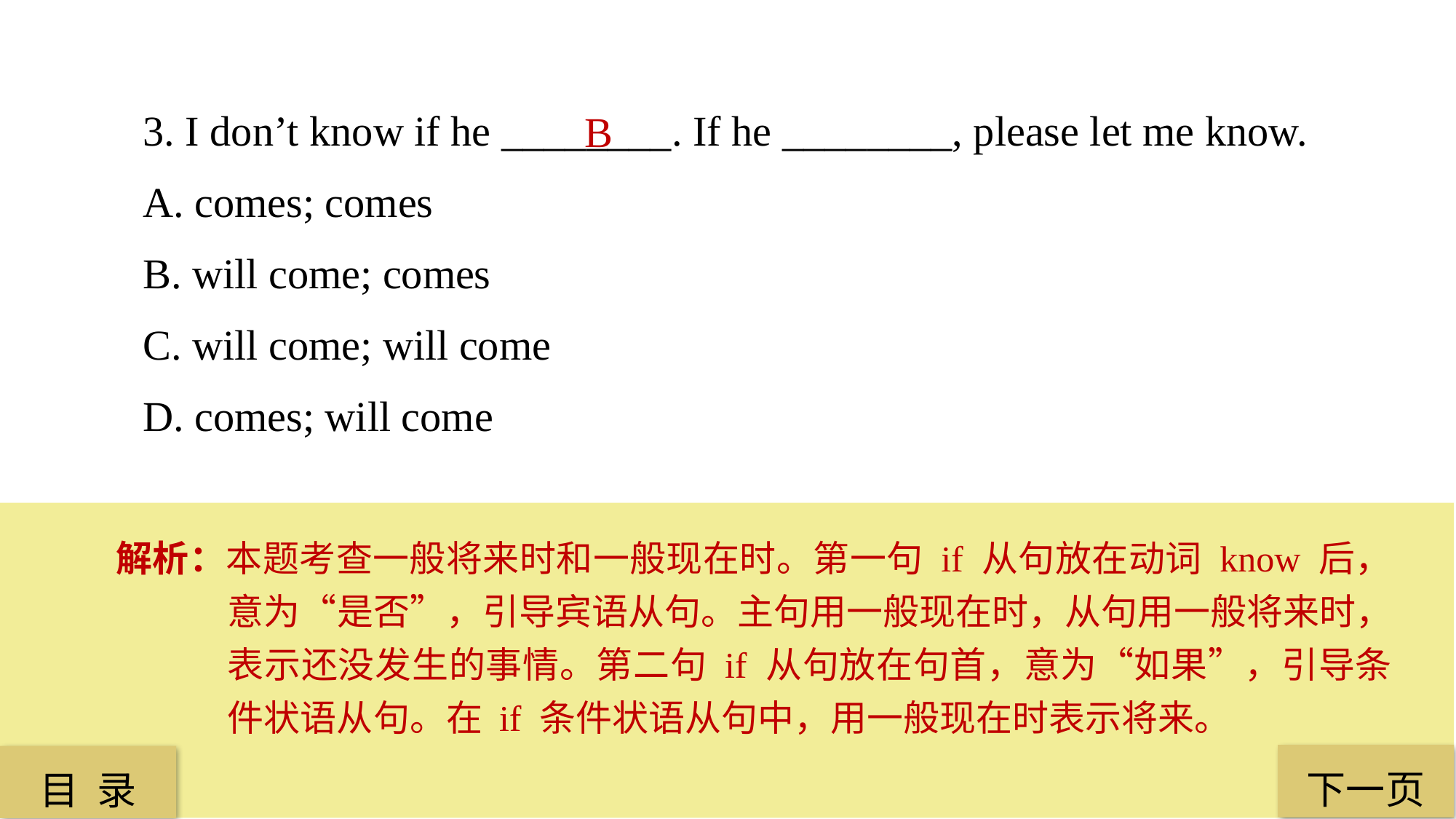

3. I don’t know if he ________. If he ________, please let me know.
A. comes; comes
B. will come; comes
C. will come; will come
D. comes; will come
B
解析：本题考查一般将来时和一般现在时。第一句 if 从句放在动词 know 后，意为“是否”，引导宾语从句。主句用一般现在时，从句用一般将来时，表示还没发生的事情。第二句 if 从句放在句首，意为“如果”，引导条件状语从句。在 if 条件状语从句中，用一般现在时表示将来。